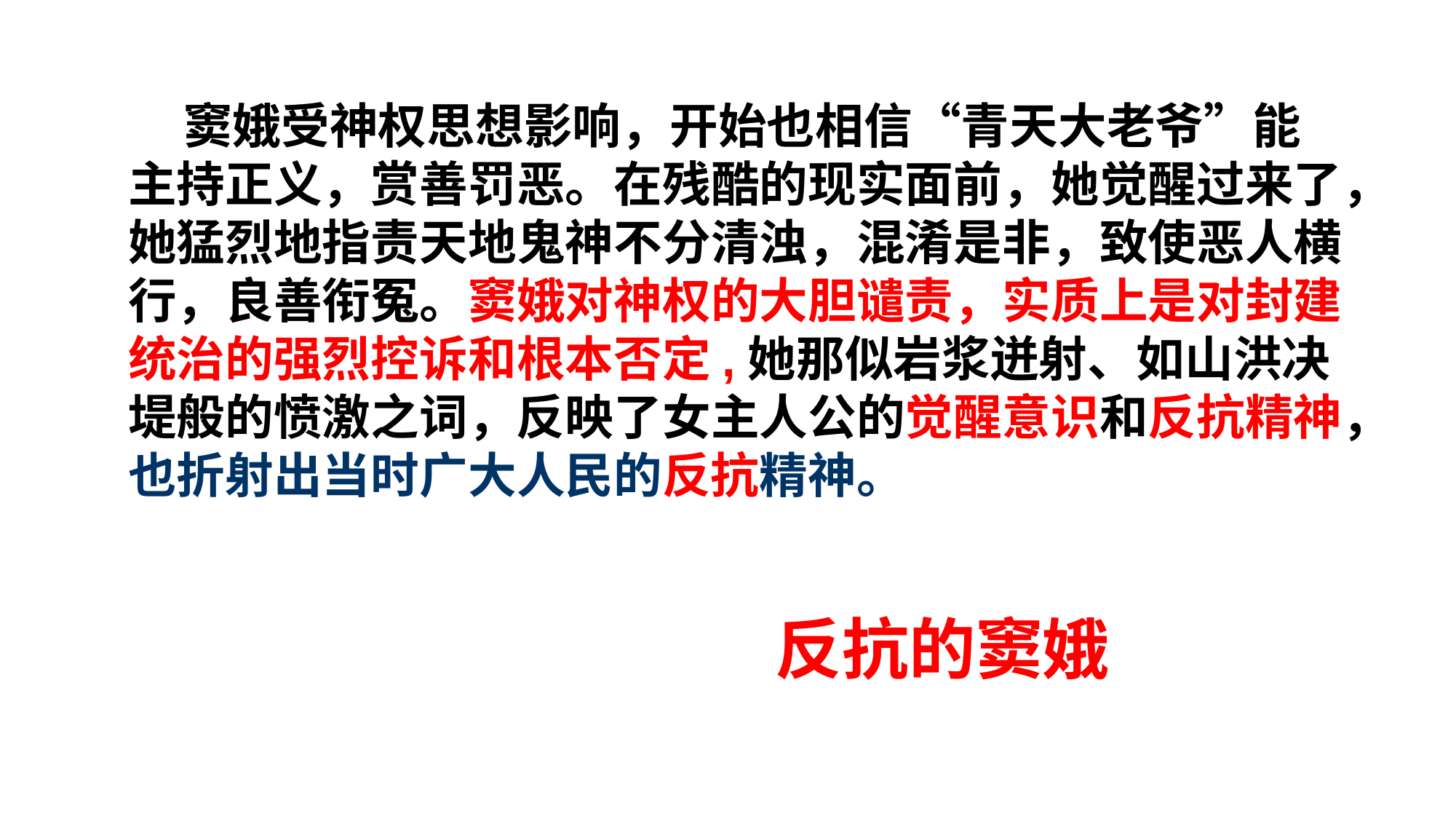

窦娥受神权思想影响，开始也相信“青天大老爷”能主持正义，赏善罚恶。在残酷的现实面前，她觉醒过来了，她猛烈地指责天地鬼神不分清浊，混淆是非，致使恶人横行，良善衔冤。窦娥对神权的大胆谴责，实质上是对封建统治的强烈控诉和根本否定,她那似岩浆迸射、如山洪决堤般的愤激之词，反映了女主人公的觉醒意识和反抗精神，也折射出当时广大人民的反抗精神。
反抗的窦娥